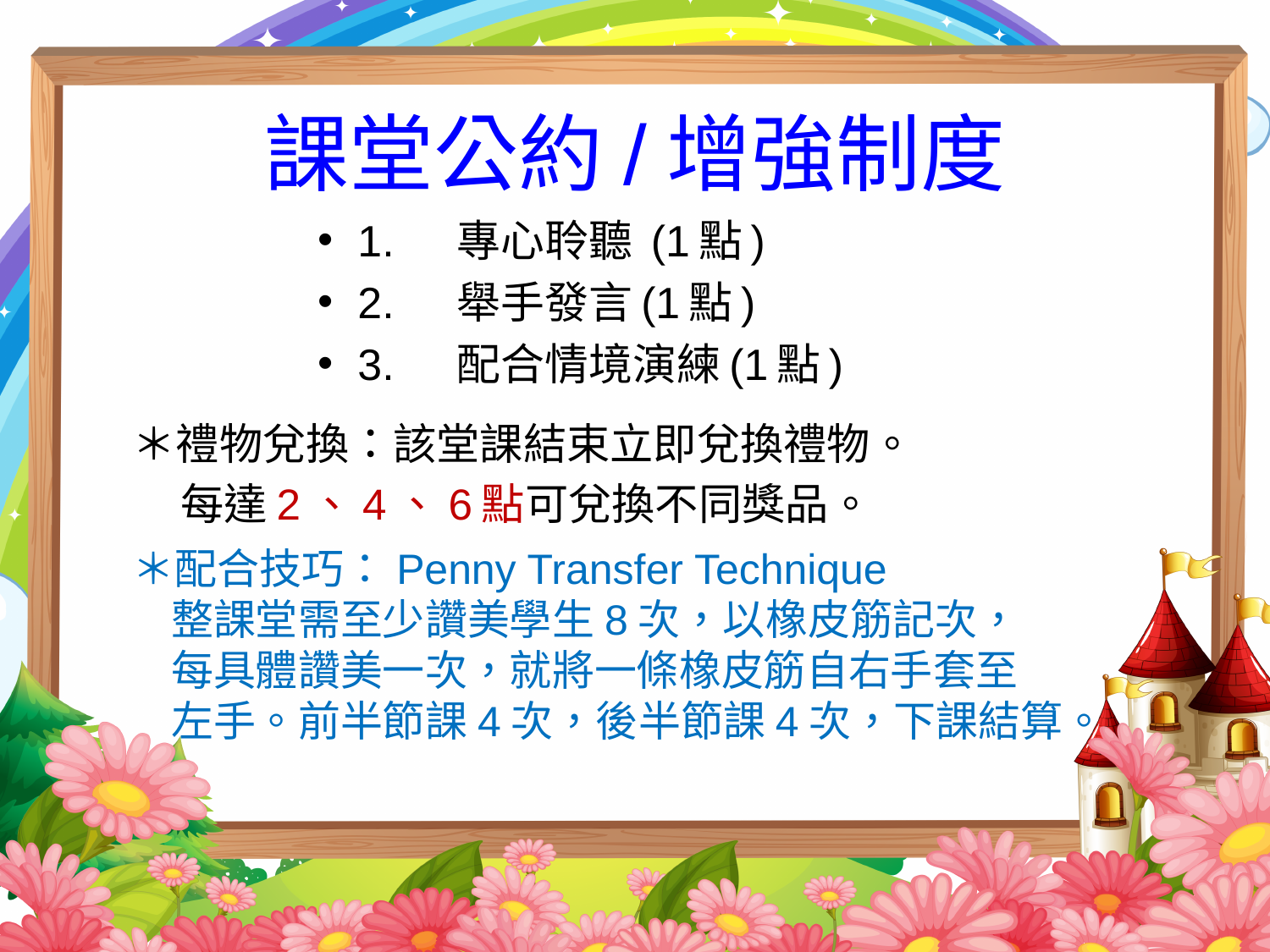

# 課堂公約/增強制度
1.	專心聆聽 (1點)
2.	舉手發言(1點)
3.	配合情境演練(1點)
＊禮物兌換：該堂課結束立即兌換禮物。
    每達2、4、6點可兌換不同獎品。
＊配合技巧：Penny Transfer Technique
   整課堂需至少讚美學生8次，以橡皮筋記次，
   每具體讚美一次，就將一條橡皮筋自右手套至
   左手。前半節課4次，後半節課4次，下課結算。